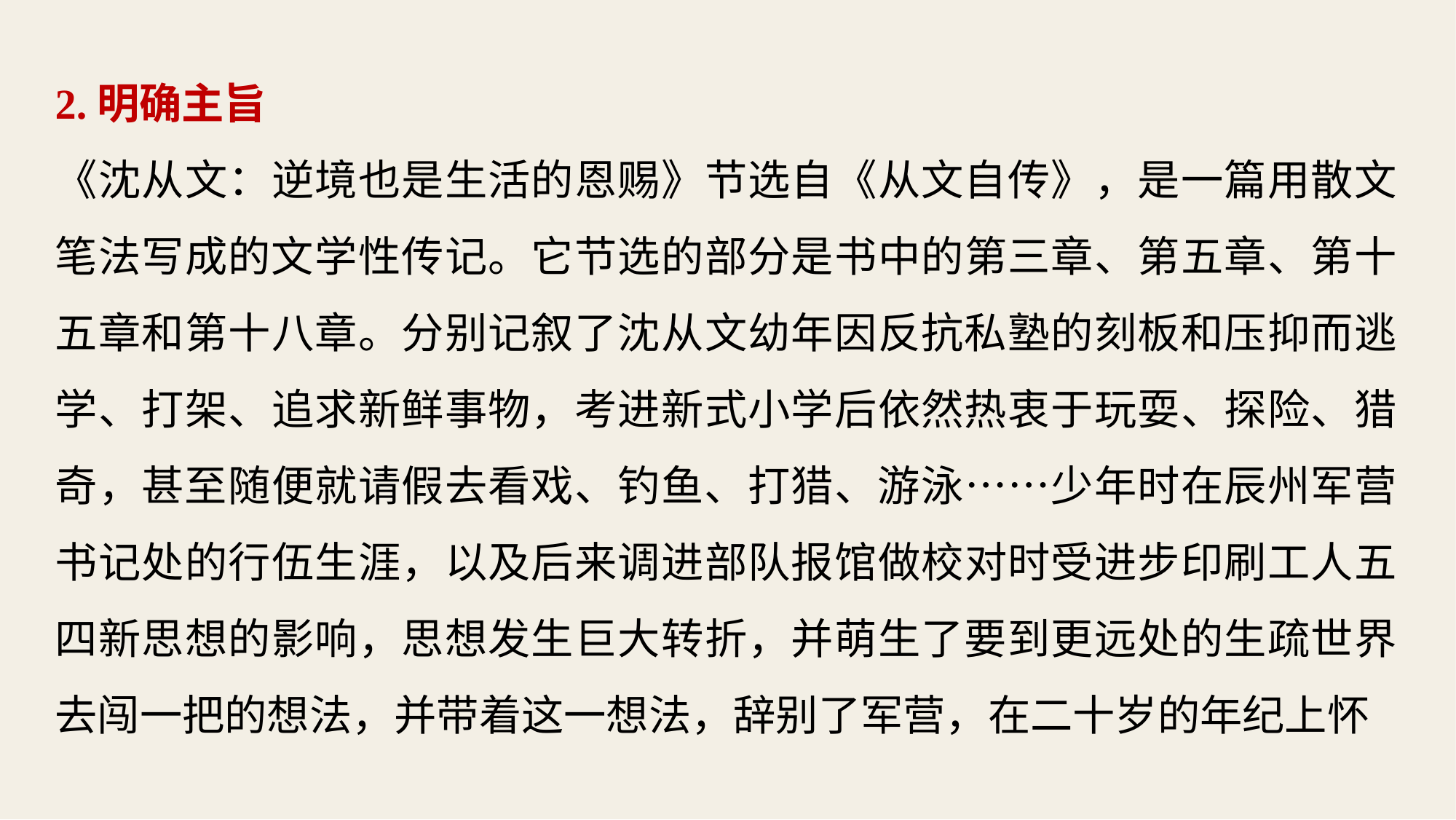

2.明确主旨
《沈从文：逆境也是生活的恩赐》节选自《从文自传》，是一篇用散文笔法写成的文学性传记。它节选的部分是书中的第三章、第五章、第十五章和第十八章。分别记叙了沈从文幼年因反抗私塾的刻板和压抑而逃学、打架、追求新鲜事物，考进新式小学后依然热衷于玩耍、探险、猎奇，甚至随便就请假去看戏、钓鱼、打猎、游泳……少年时在辰州军营书记处的行伍生涯，以及后来调进部队报馆做校对时受进步印刷工人五四新思想的影响，思想发生巨大转折，并萌生了要到更远处的生疏世界去闯一把的想法，并带着这一想法，辞别了军营，在二十岁的年纪上怀